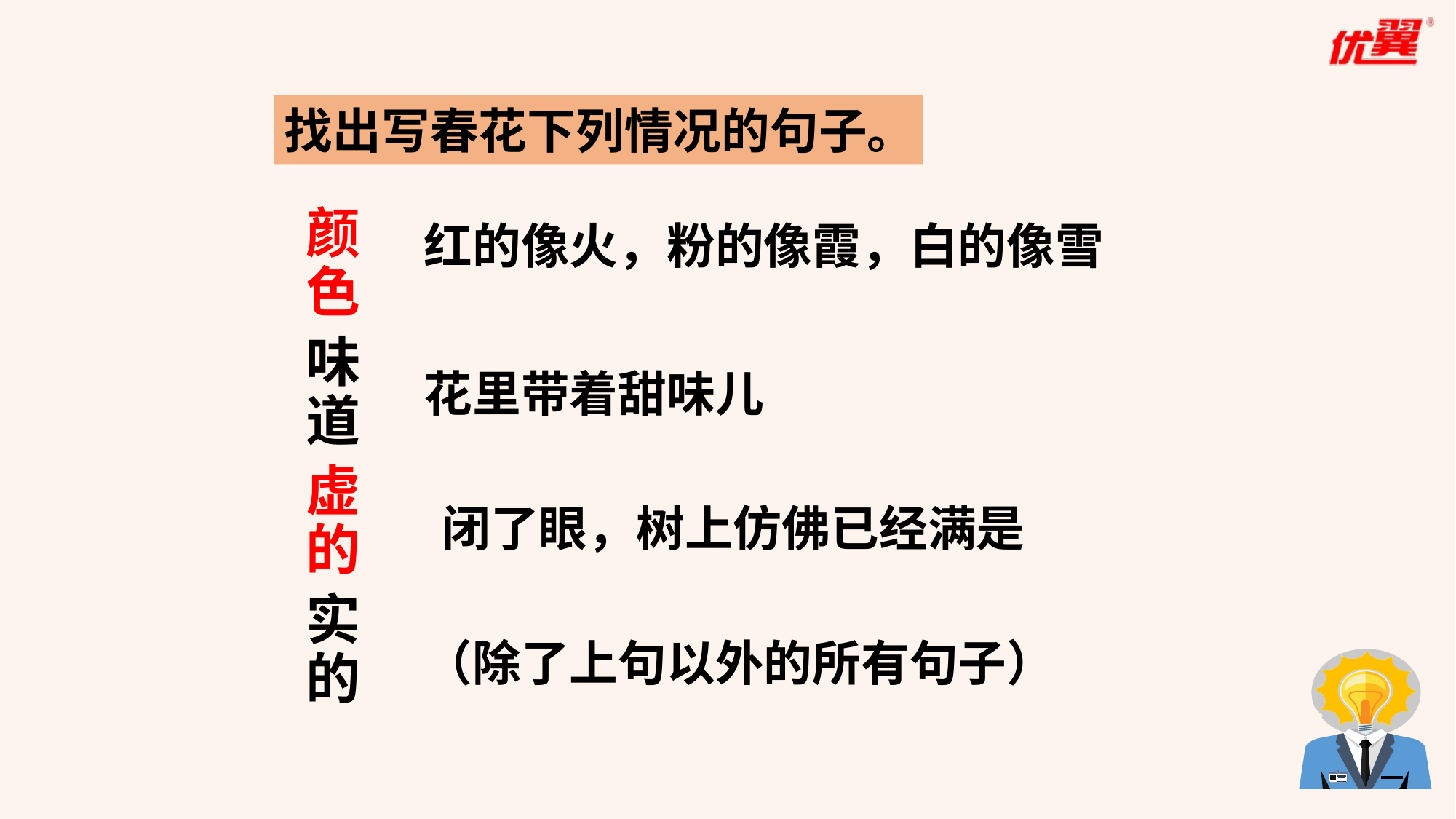

找出写春花下列情况的句子。
颜色
味道
虚的
实的
红的像火，粉的像霞，白的像雪
花里带着甜味儿
闭了眼，树上仿佛已经满是
（除了上句以外的所有句子）